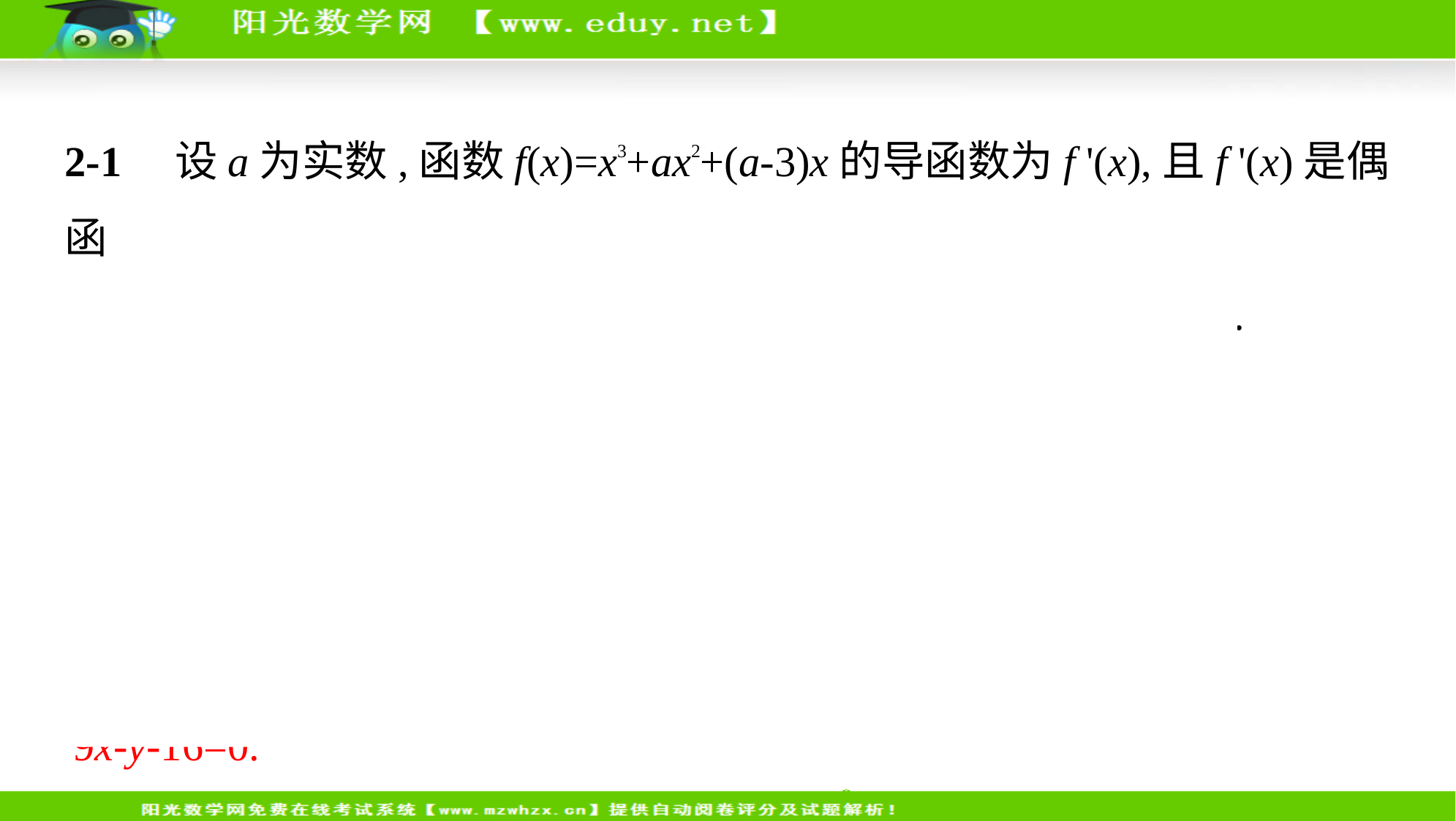

2-1　设a为实数,函数f(x)=x3+ax2+(a-3)x的导函数为f '(x),且f '(x)是偶函
数,则曲线y=f(x)在点(2, f(2))处的切线方程为　　　　　　    .

答案　9x-y-16=0
解析    f '(x)=3x2+2ax+a-3,
∵f '(x)是偶函数,∴a=0,
∴f(x)=x3-3x, f '(x)=3x2-3,∴f(2)=8-6=2, f '(2)=9,
∴曲线y=f(x)在点(2, f(2))处的切线方程为y-2=9(x-2),即9x-y-16=0.